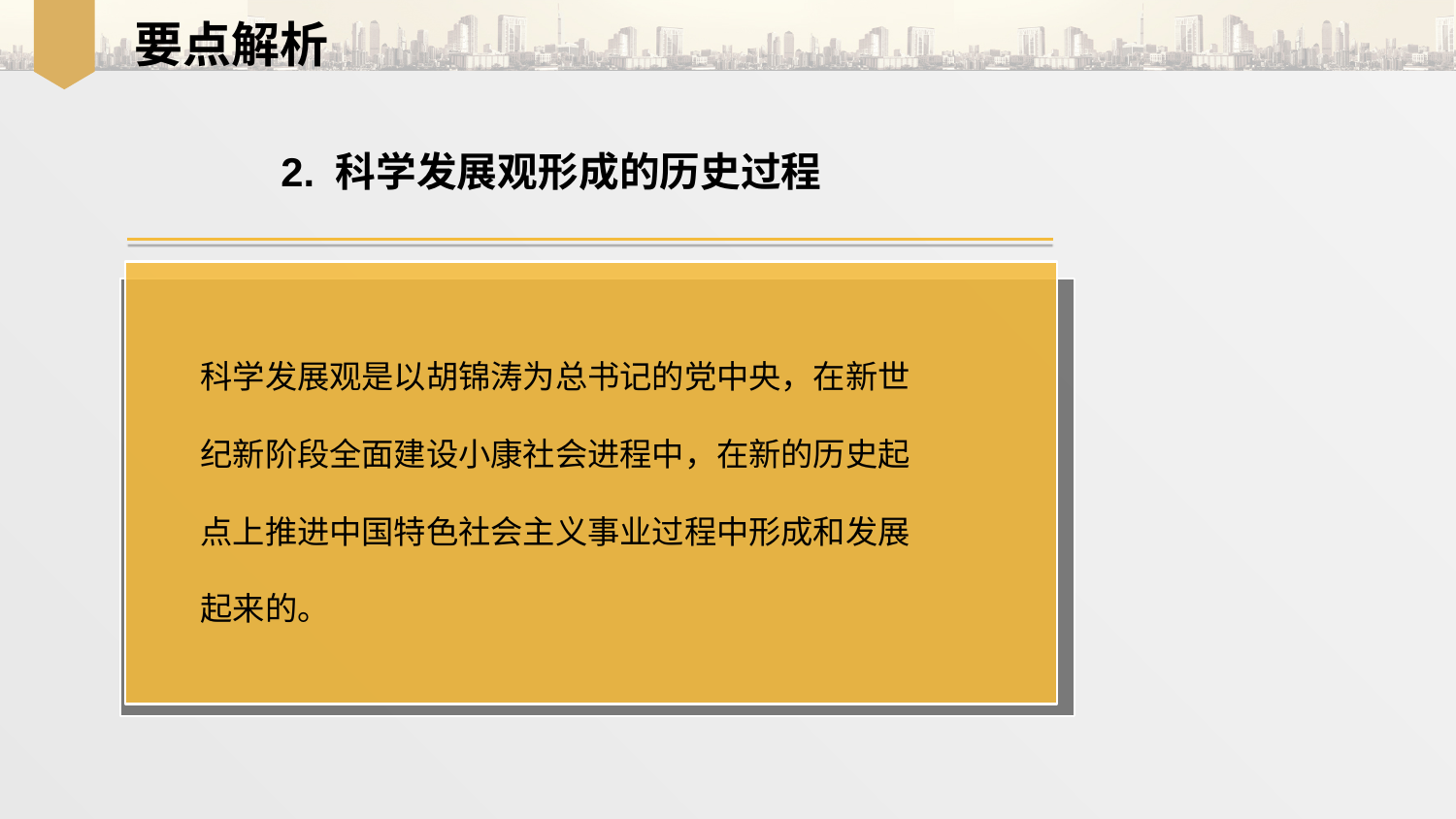

要点解析
2. 科学发展观形成的历史过程

科学发展观是以胡锦涛为总书记的党中央，在新世纪新阶段全面建设小康社会进程中，在新的历史起点上推进中国特色社会主义事业过程中形成和发展起来的。